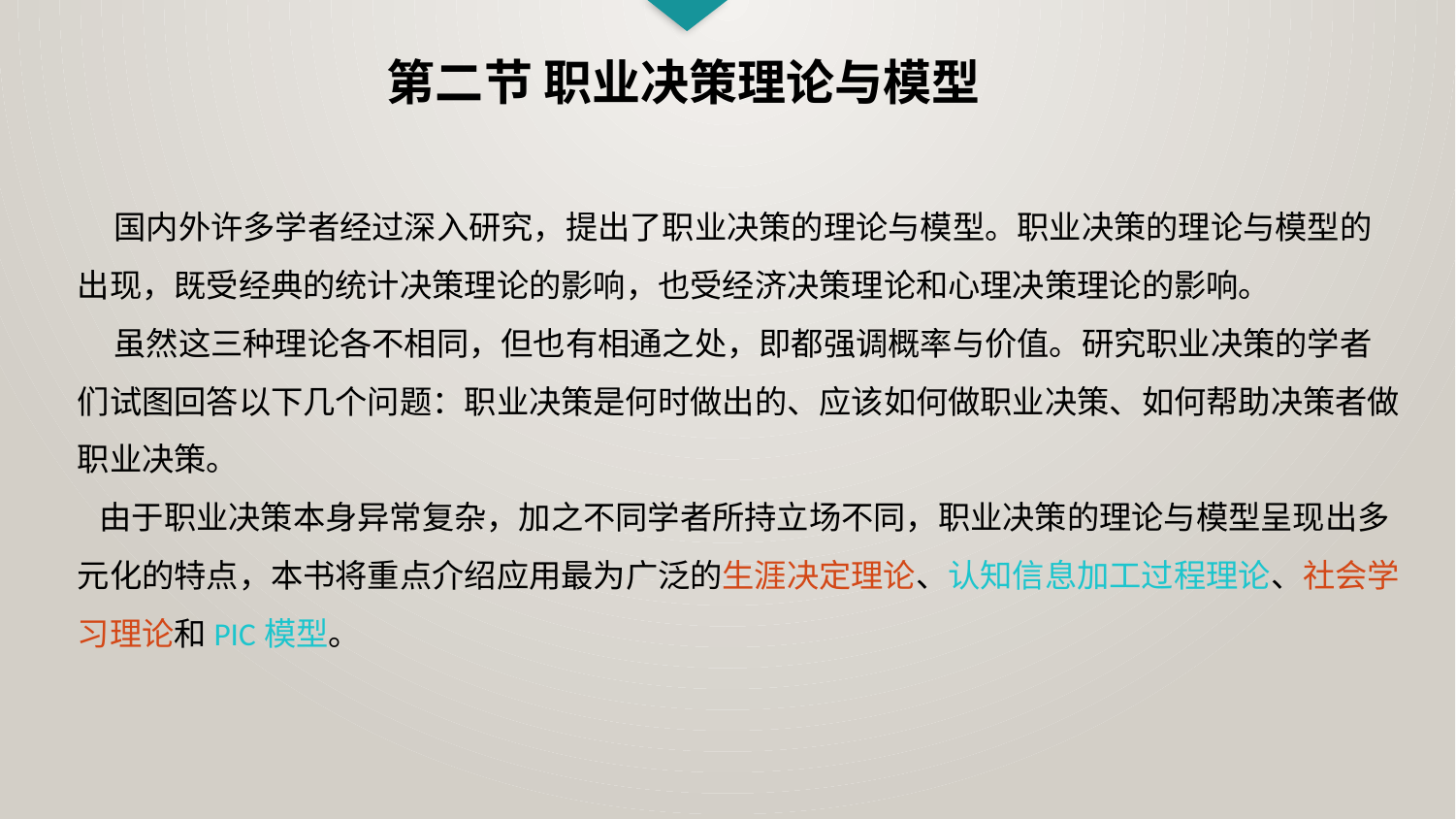

第二节 职业决策理论与模型
    国内外许多学者经过深入研究，提出了职业决策的理论与模型。职业决策的理论与模型的出现，既受经典的统计决策理论的影响，也受经济决策理论和心理决策理论的影响。
    虽然这三种理论各不相同，但也有相通之处，即都强调概率与价值。研究职业决策的学者们试图回答以下几个问题：职业决策是何时做出的、应该如何做职业决策、如何帮助决策者做职业决策。
  由于职业决策本身异常复杂，加之不同学者所持立场不同，职业决策的理论与模型呈现出多元化的特点，本书将重点介绍应用最为广泛的生涯决定理论、认知信息加工过程理论、社会学习理论和PIC模型。
17